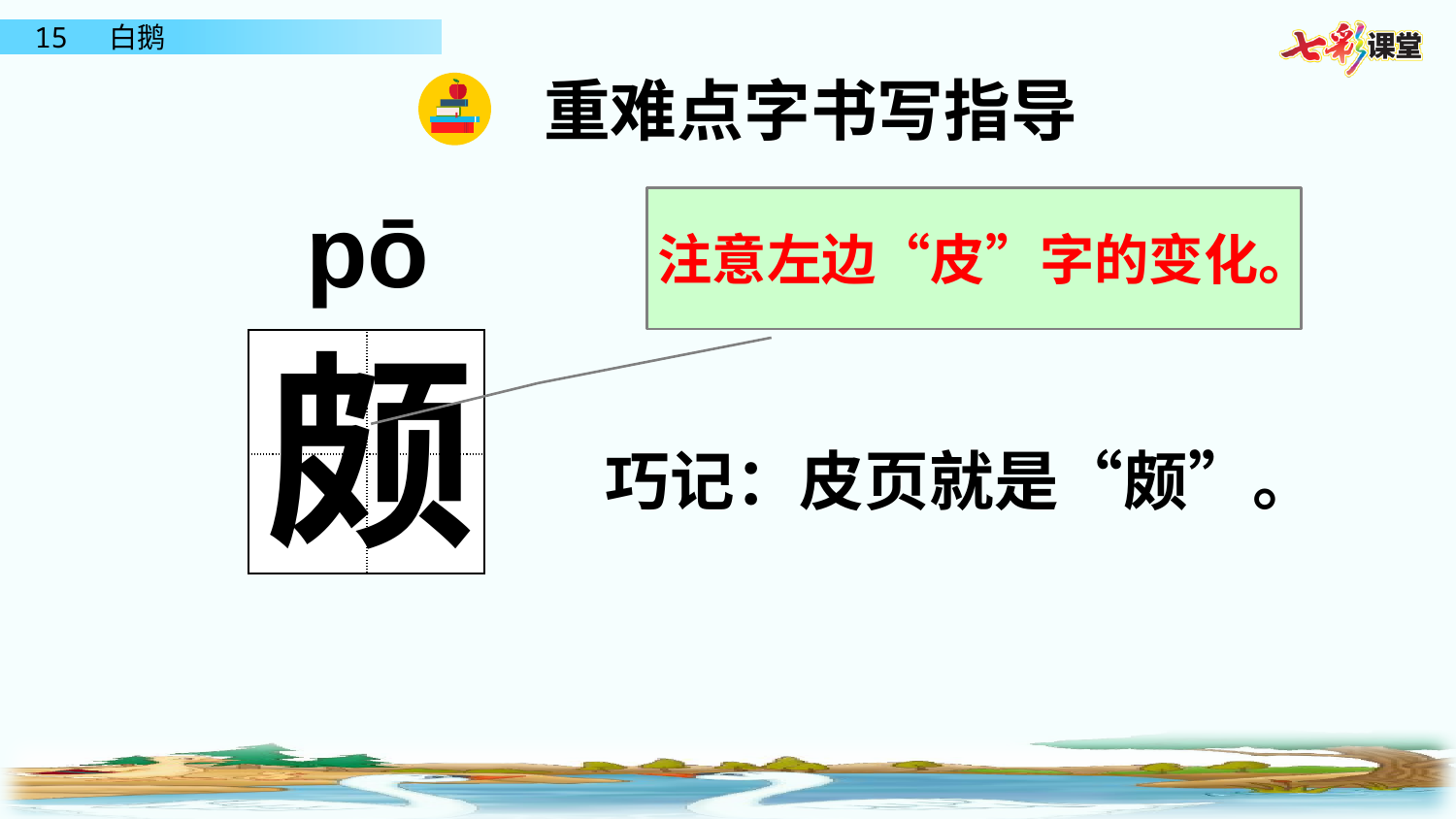

重难点字书写指导

pō
注意左边“皮”字的变化。
颇
|  |  |
| --- | --- |
|  |  |
  巧记：皮页就是“颇”。